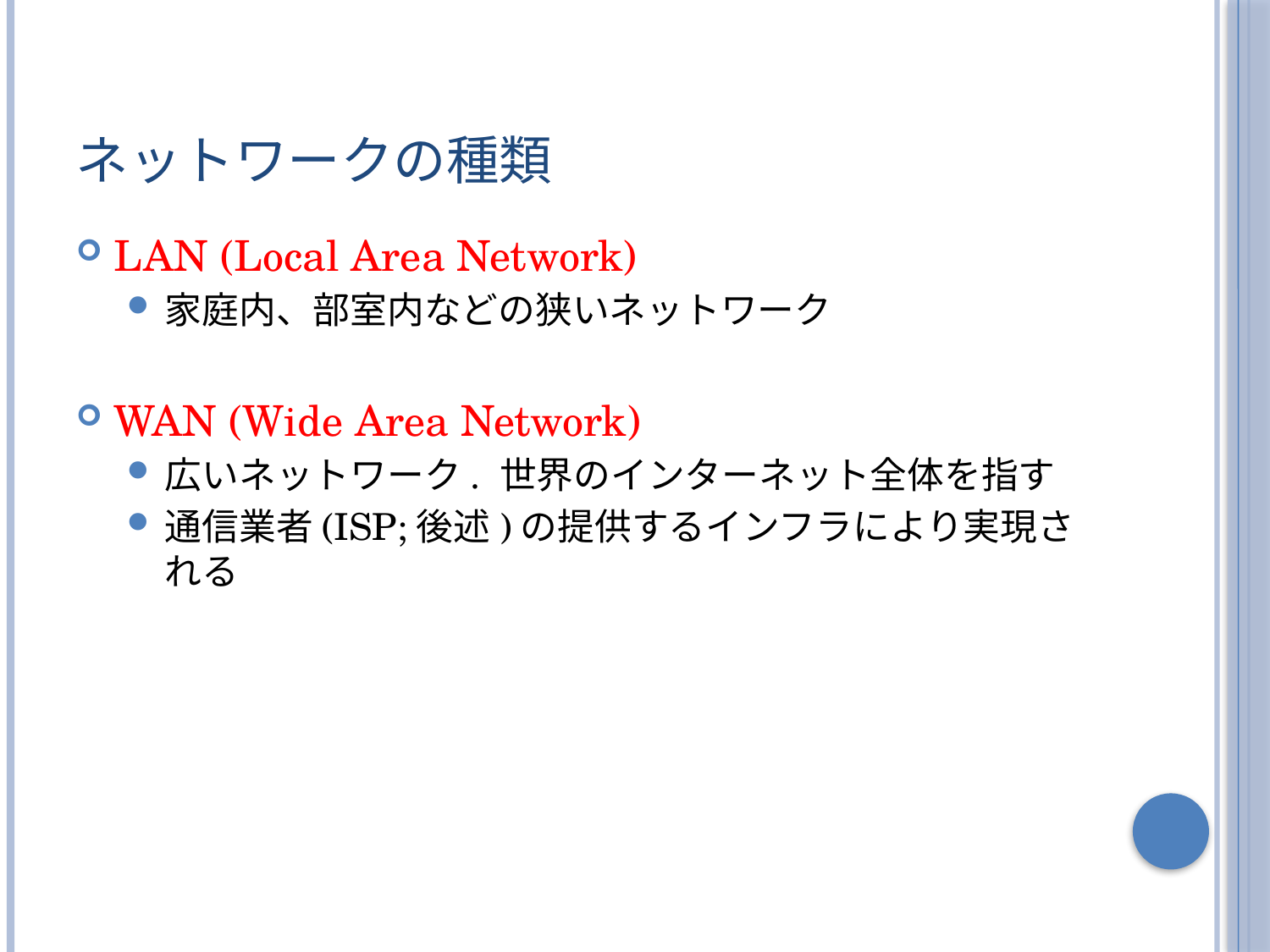

# ネットワークの種類
LAN (Local Area Network)
家庭内、部室内などの狭いネットワーク

WAN (Wide Area Network)
広いネットワーク. 世界のインターネット全体を指す
通信業者(ISP;後述)の提供するインフラにより実現される